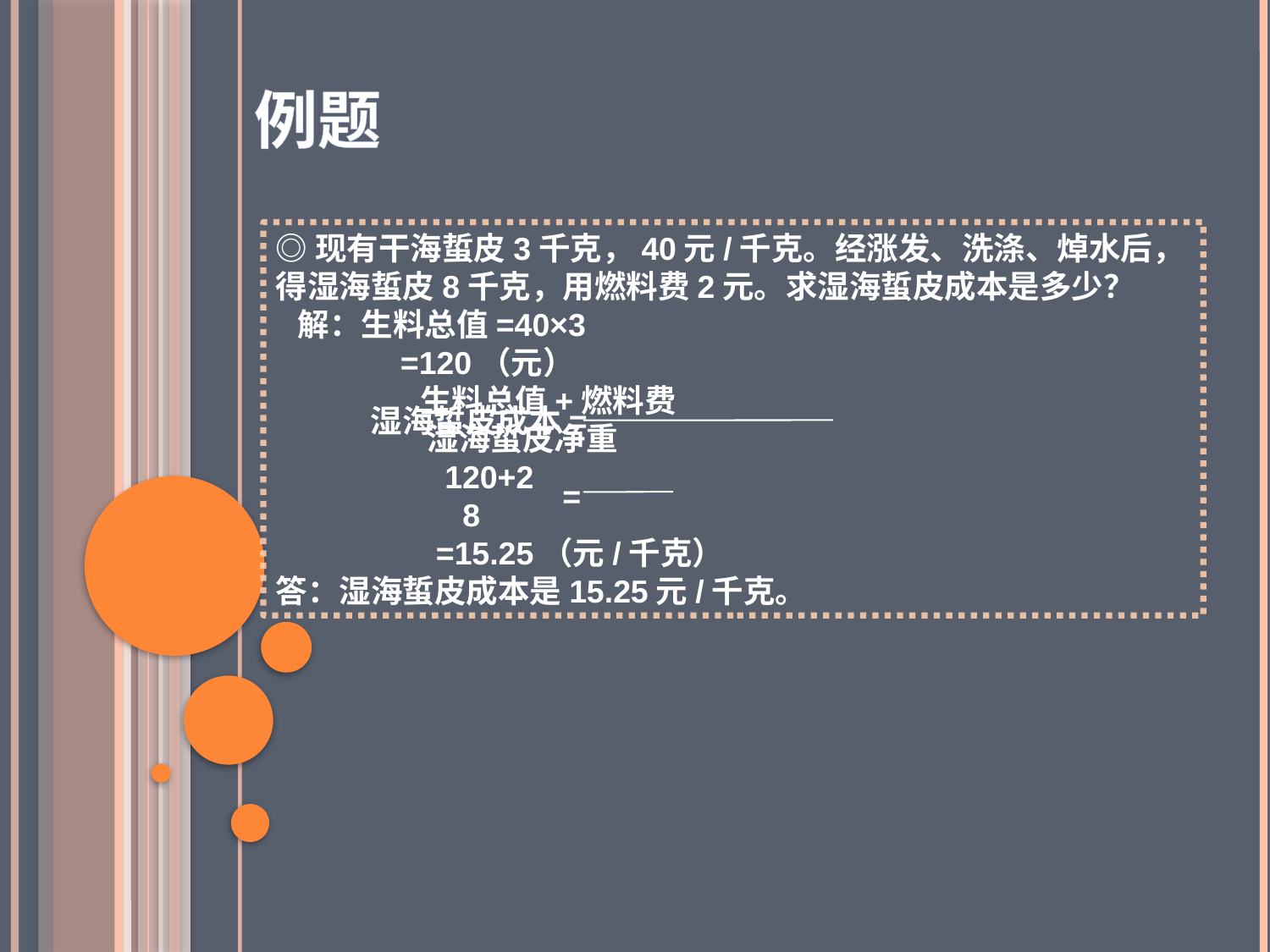

例题
◎现有干海蜇皮3千克，40元/千克。经涨发、洗涤、焯水后，得湿海蜇皮8千克，用燃料费2元。求湿海蜇皮成本是多少？
  解：生料总值=40×3
              =120（元）
                   生料总值+燃料费
                    湿海蜇皮净重
                   120+2
                     8
                  =15.25（元/千克）
答：湿海蜇皮成本是15.25元/千克。
湿海蜇皮成本=
=